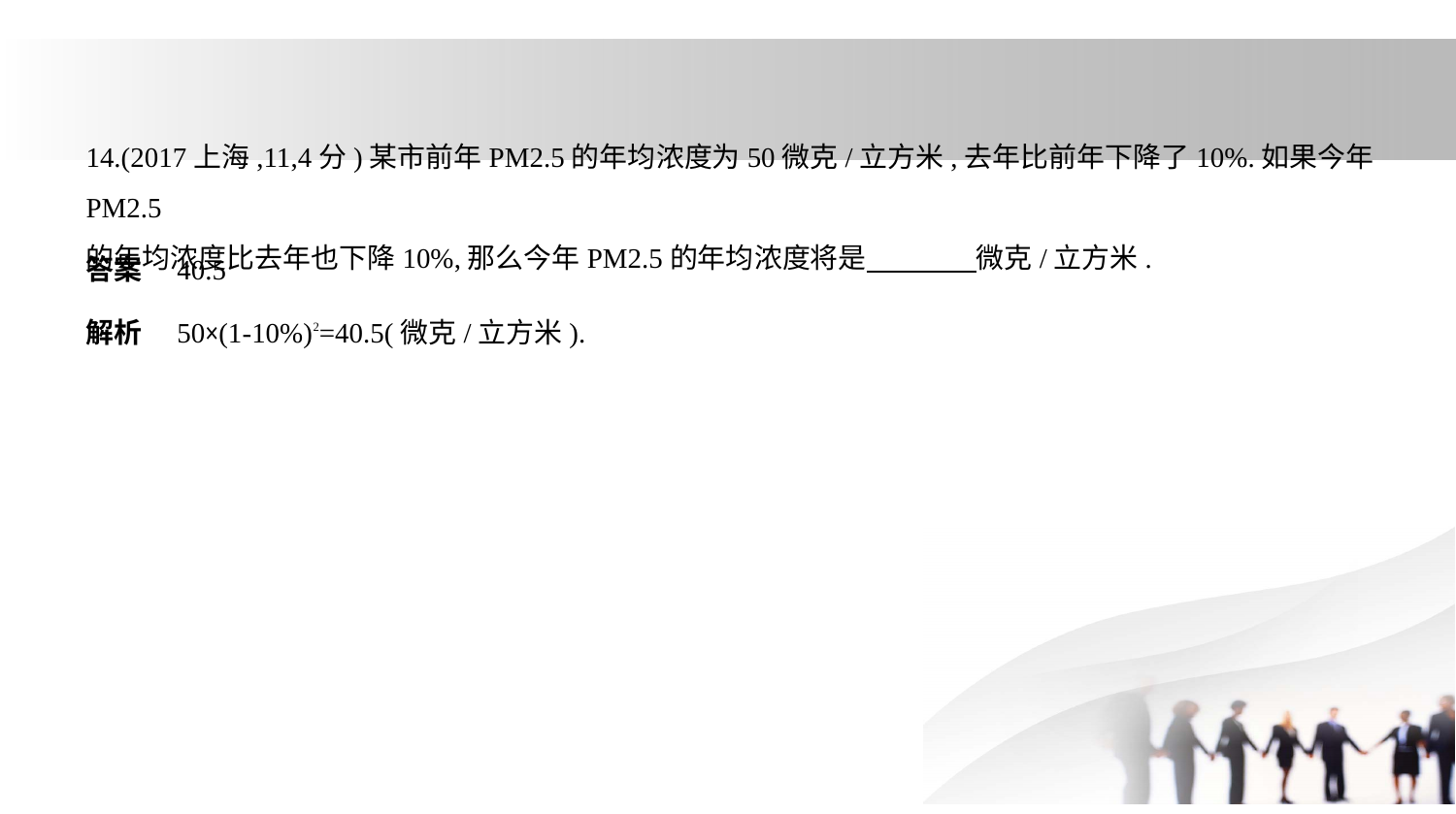

14.(2017上海,11,4分)某市前年PM2.5的年均浓度为50微克/立方米,去年比前年下降了10%.如果今年PM2.5
的年均浓度比去年也下降10%,那么今年PM2.5的年均浓度将是　　　    微克/立方米.
答案　40.5
解析　50×(1-10%)2=40.5(微克/立方米).